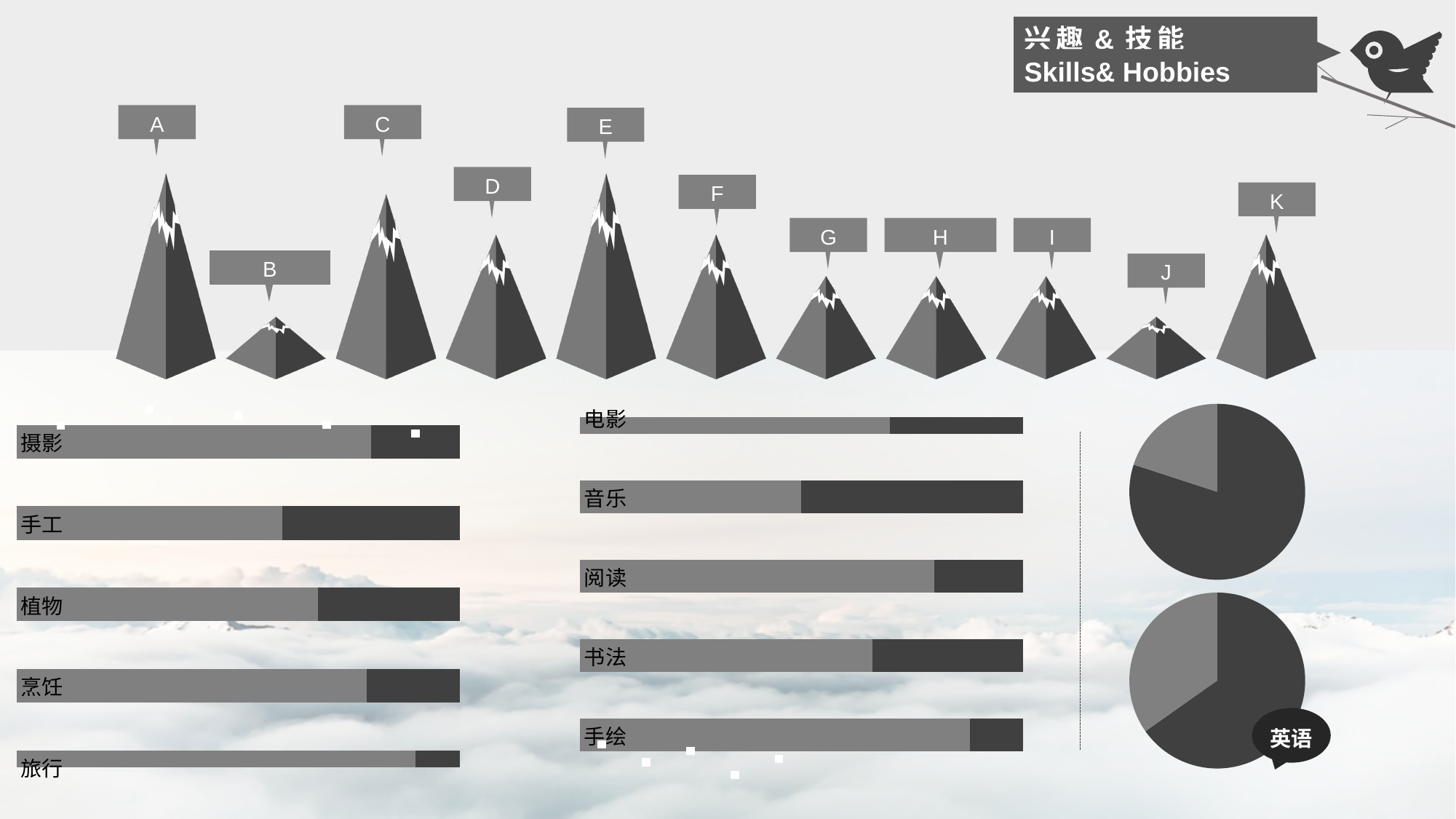

兴趣&技能
Skills& Hobbies

A
C
E

### Chart

| Category |  |  |
|---|---|---|
| A | 4.5 | -0.5 |
| B | 1.0 | -0.5 |
| C | 4.0 | -0.5 |
| D | 3.0 | -0.5 |
| E | 4.5 | -0.5 |
| F | 3.0 | -0.5 |
| G | 2.0 | -0.5 |
| H | 2.0 | -0.5 |
| I | 2.0 | -0.5 |
| J | 1.0 | -0.5 |
| K | 3.0 | -0.5 |
D
F
K
I
G
H
B
J

### Chart

| Category | 列1 |
|---|---|
| a | 8.0 |
| b | 2.0 |

### Chart

| Category | 喜爱程度 | 辅助 | 列4 |
|---|---|---|---|
| 0.8 | 0.8 | 0.2 | 0.1 |
| 0.6 | 0.6 | 0.4 | 0.3 |
| 0.68 | 0.68 | 0.32 | 0.5 |
| 0.79 | 0.79 | 0.21 | 0.7 |
| 0.9 | 0.9 | 0.1 | 0.9 |

### Chart

| Category | 喜爱程度 | 辅助 | 列4 |
|---|---|---|---|
| 0.88 | 0.88 | 0.12 | 0.05 |
| 0.66 | 0.66 | 0.34 | 0.15 |
| 0.8 | 0.8 | 0.2 | 0.25 |
| 0.5 | 0.5 | 0.5 | 0.35 |
| 0.7 | 0.7 | 0.3 | 0.45 |

### Chart

| Category | 列1 |
|---|---|
| a | 6.0 |
| b | 3.2 |
英语